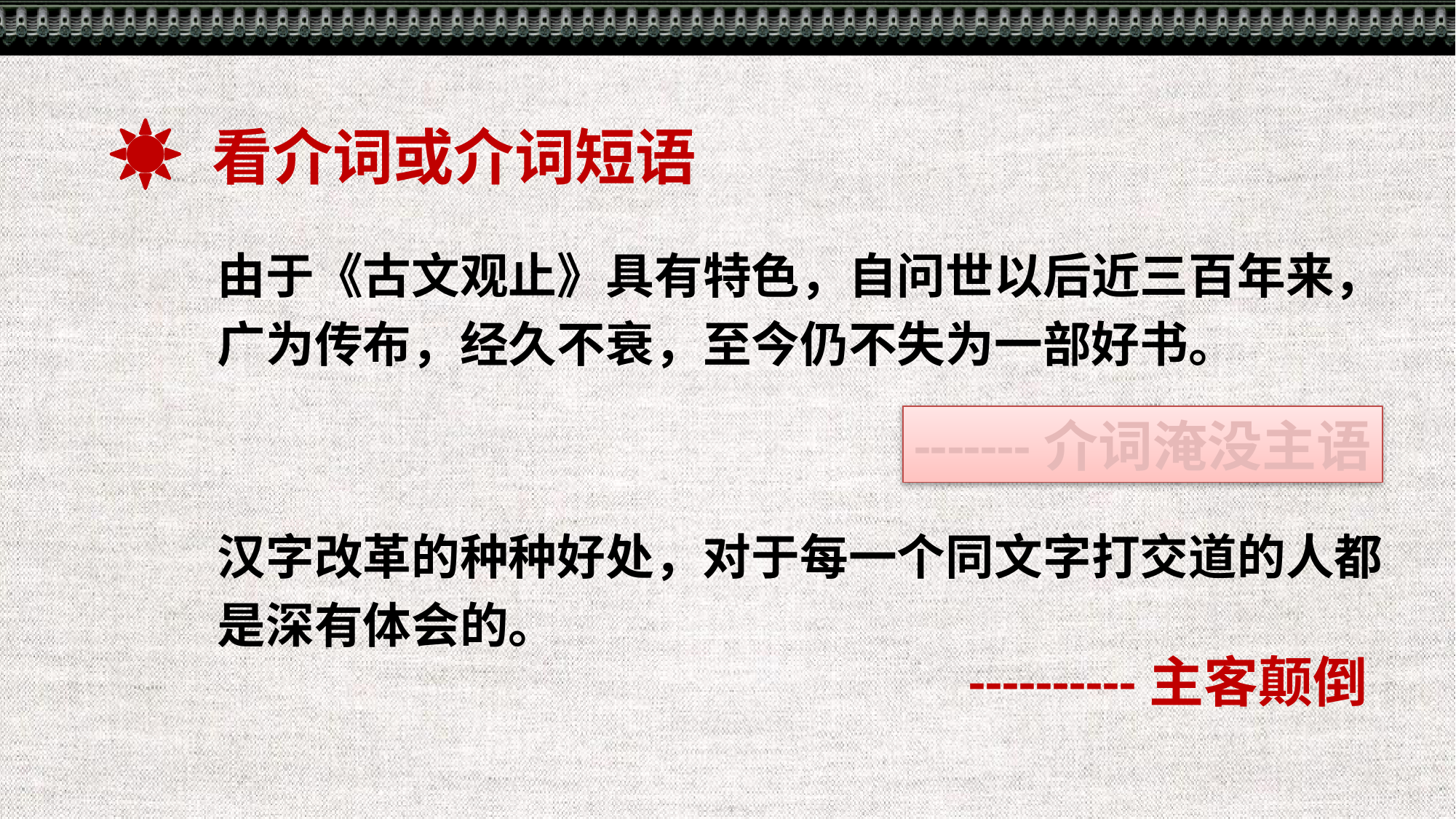

看介词或介词短语

由于《古文观止》具有特色，自问世以后近三百年来，广为传布，经久不衰，至今仍不失为一部好书。
-------介词淹没主语
汉字改革的种种好处，对于每一个同文字打交道的人都是深有体会的。
----------主客颠倒